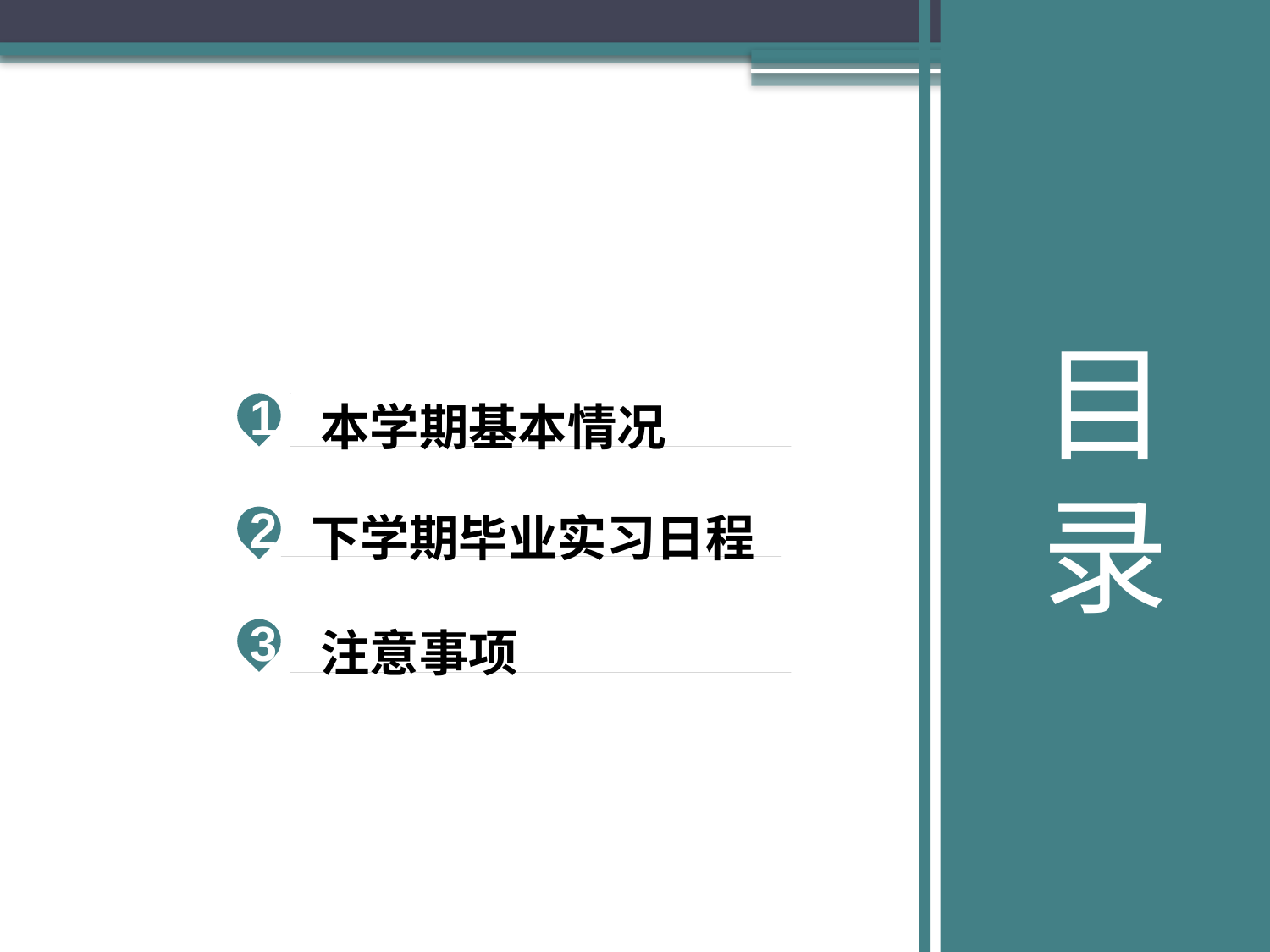

目
录

本学期基本情况
1
下学期毕业实习日程
2
注意事项
3